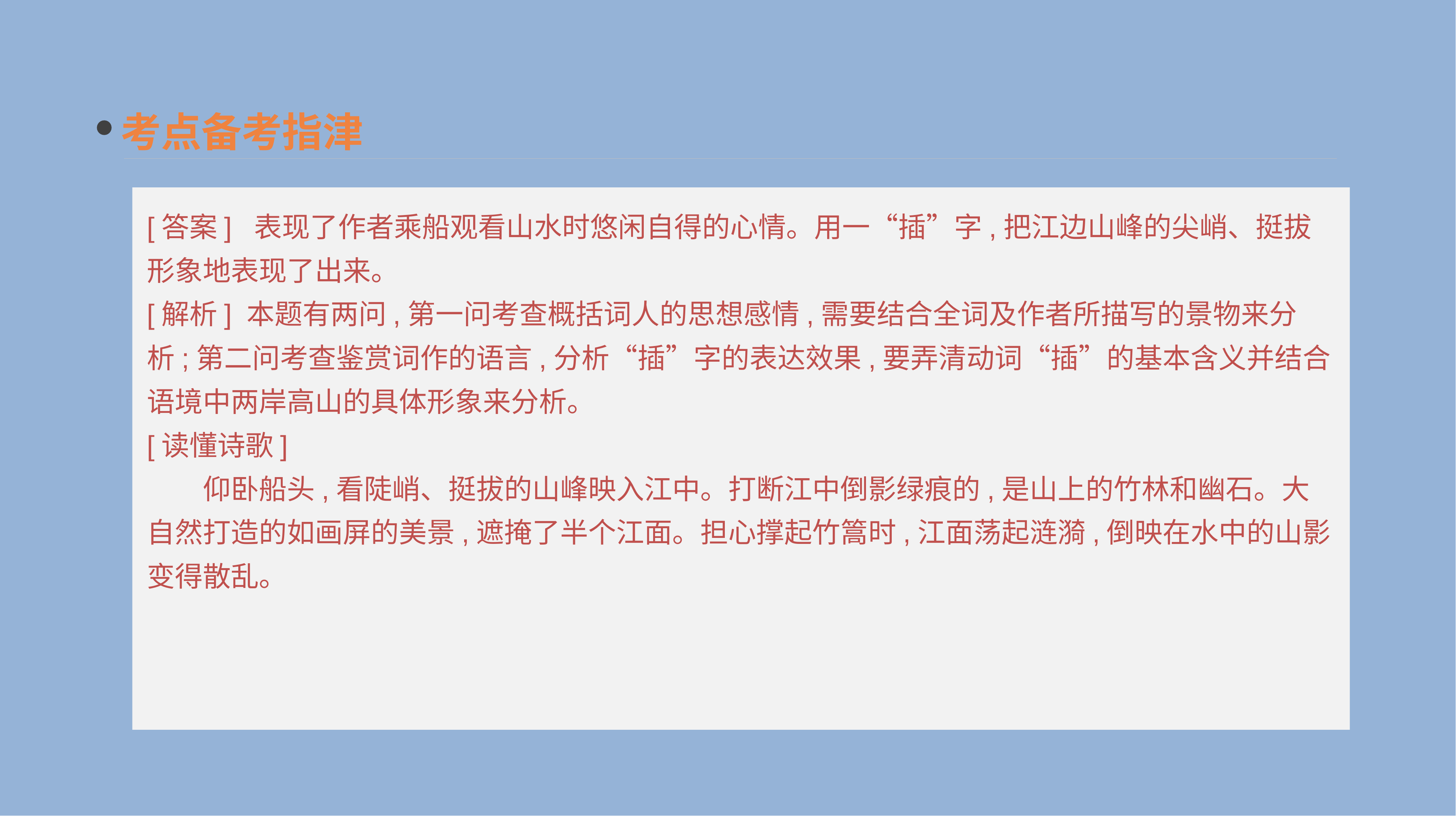

考点备考指津

[答案]  表现了作者乘船观看山水时悠闲自得的心情。用一“插”字,把江边山峰的尖峭、挺拔形象地表现了出来。
[解析] 本题有两问,第一问考查概括词人的思想感情,需要结合全词及作者所描写的景物来分析;第二问考查鉴赏词作的语言,分析“插”字的表达效果,要弄清动词“插”的基本含义并结合语境中两岸高山的具体形象来分析。
[读懂诗歌]
　　仰卧船头,看陡峭、挺拔的山峰映入江中。打断江中倒影绿痕的,是山上的竹林和幽石。大自然打造的如画屏的美景,遮掩了半个江面。担心撑起竹篙时,江面荡起涟漪,倒映在水中的山影变得散乱。